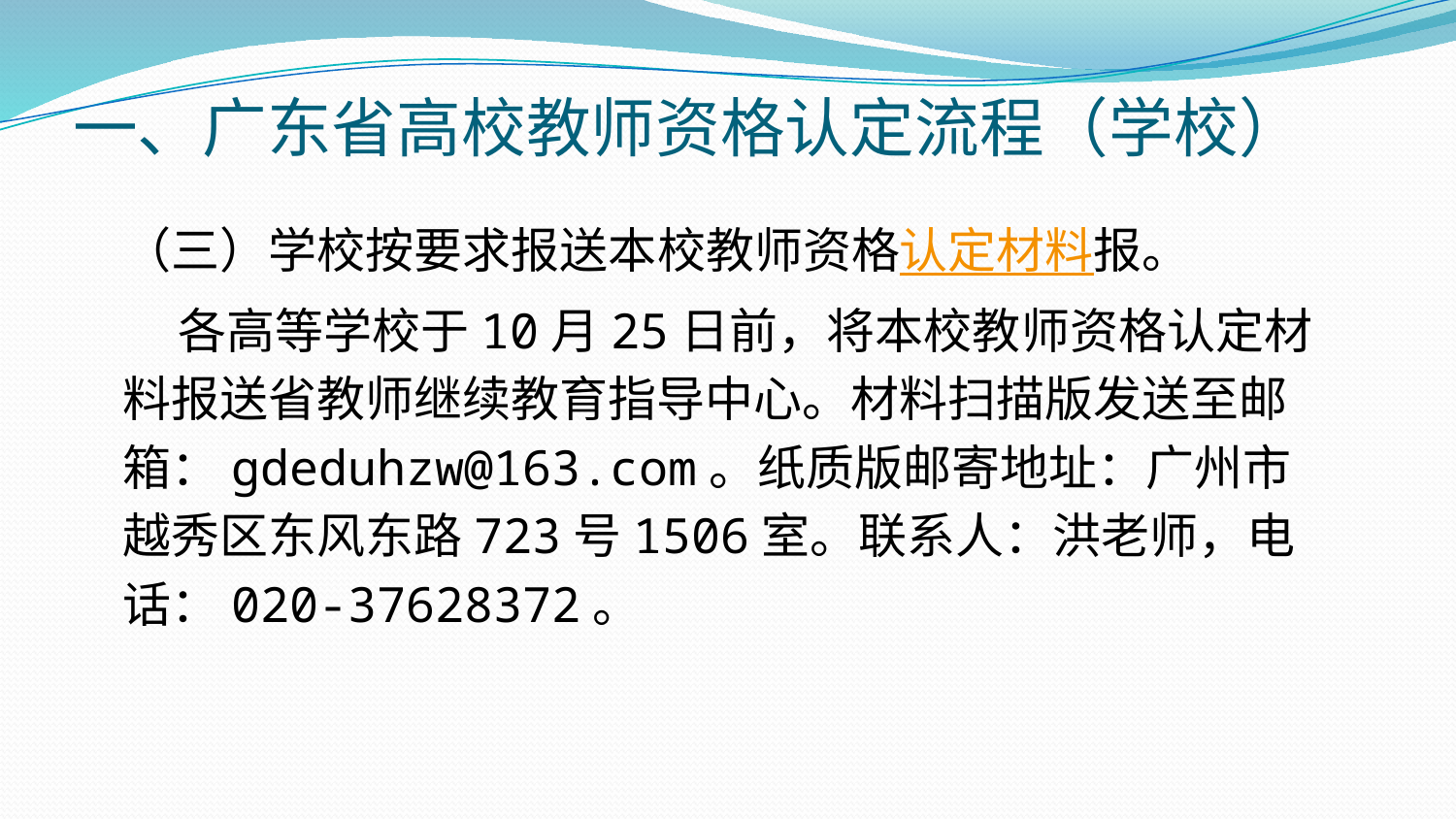

# 一、广东省高校教师资格认定流程（学校）
（三）学校按要求报送本校教师资格认定材料报。
    各高等学校于10月25日前，将本校教师资格认定材料报送省教师继续教育指导中心。材料扫描版发送至邮箱：gdeduhzw@163.com。纸质版邮寄地址：广州市越秀区东风东路723号1506室。联系人：洪老师，电话：020-37628372。